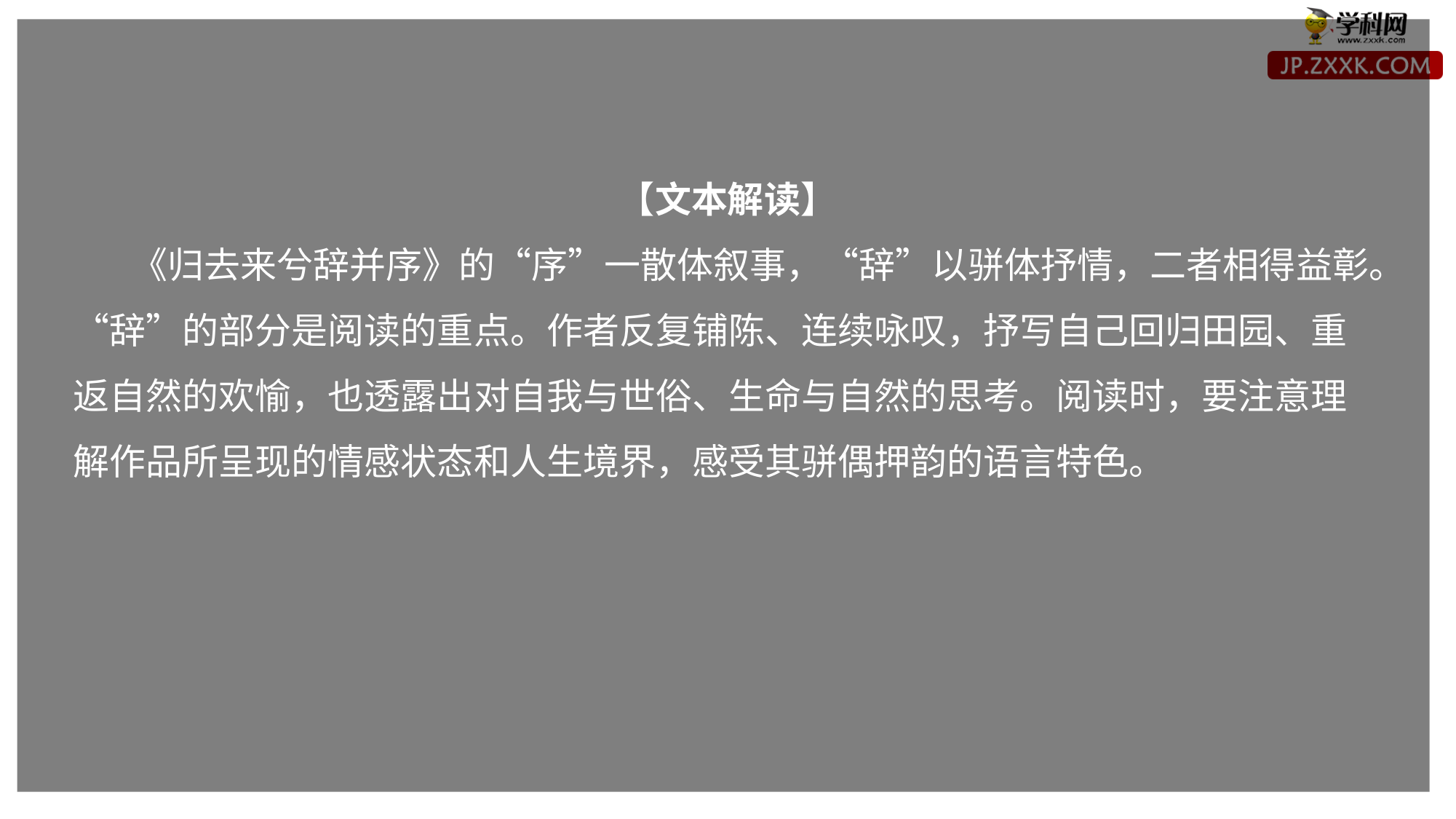

【文本解读】
      《归去来兮辞并序》的“序”一散体叙事，“辞”以骈体抒情，二者相得益彰。“辞”的部分是阅读的重点。作者反复铺陈、连续咏叹，抒写自己回归田园、重返自然的欢愉，也透露出对自我与世俗、生命与自然的思考。阅读时，要注意理解作品所呈现的情感状态和人生境界，感受其骈偶押韵的语言特色。